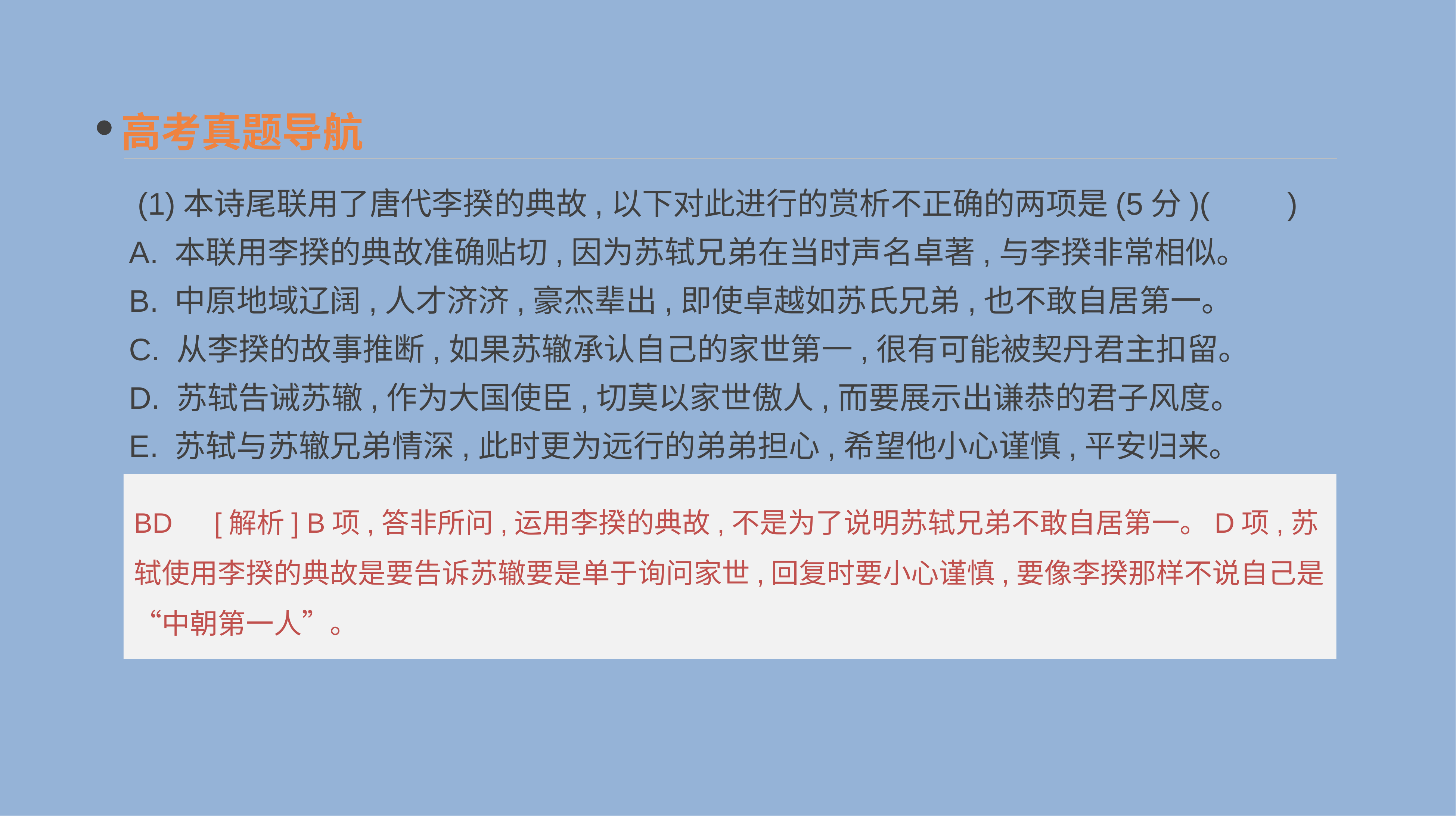

高考真题导航

 (1)本诗尾联用了唐代李揆的典故,以下对此进行的赏析不正确的两项是(5分)(　　)
A. 本联用李揆的典故准确贴切,因为苏轼兄弟在当时声名卓著,与李揆非常相似。
B. 中原地域辽阔,人才济济,豪杰辈出,即使卓越如苏氏兄弟,也不敢自居第一。
C. 从李揆的故事推断,如果苏辙承认自己的家世第一,很有可能被契丹君主扣留。
D. 苏轼告诫苏辙,作为大国使臣,切莫以家世傲人,而要展示出谦恭的君子风度。
E. 苏轼与苏辙兄弟情深,此时更为远行的弟弟担心,希望他小心谨慎,平安归来。

BD　[解析] B项,答非所问,运用李揆的典故,不是为了说明苏轼兄弟不敢自居第一。D项,苏轼使用李揆的典故是要告诉苏辙要是单于询问家世,回复时要小心谨慎,要像李揆那样不说自己是“中朝第一人”。